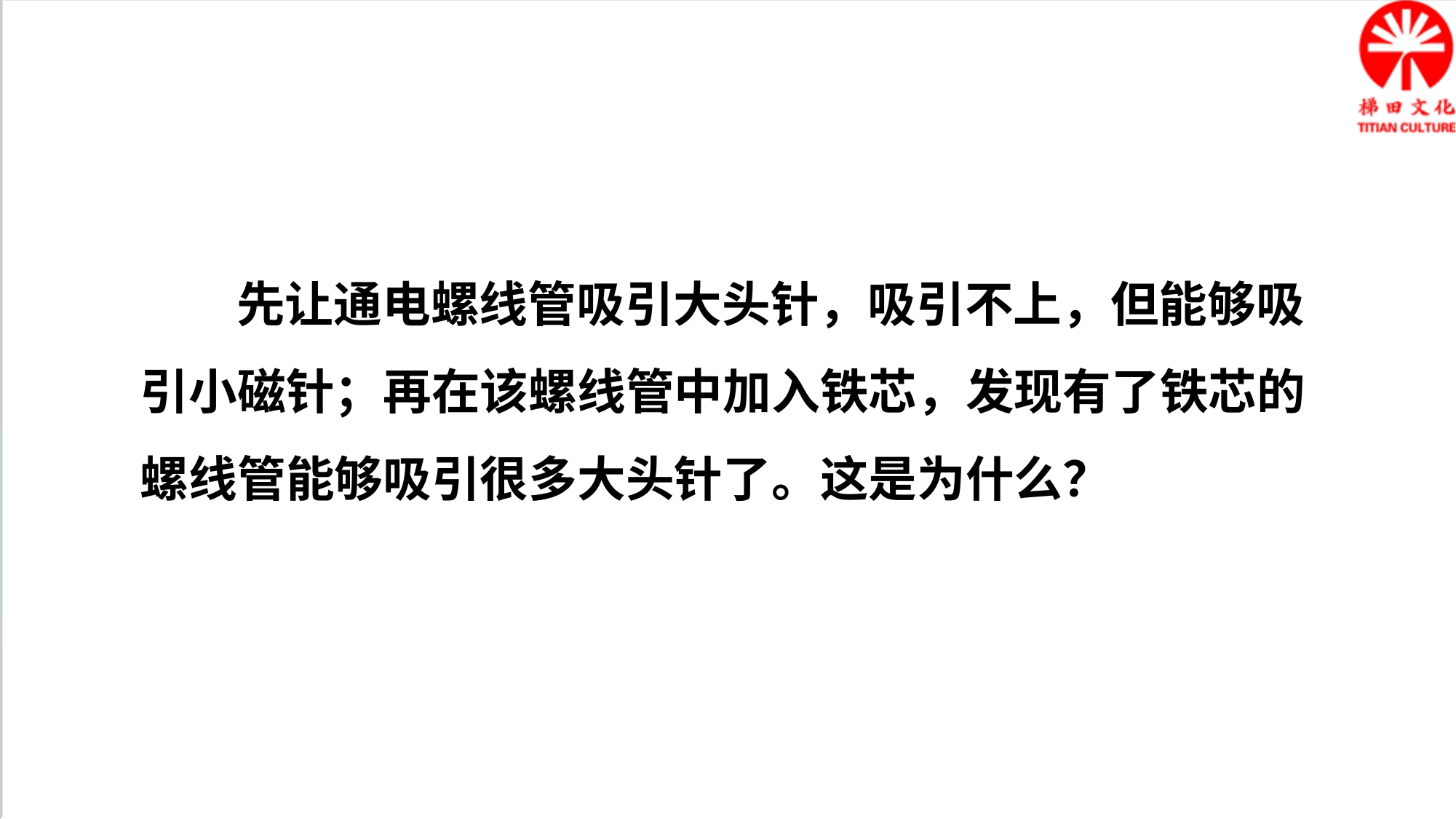

先让通电螺线管吸引大头针，吸引不上，但能够吸引小磁针；再在该螺线管中加入铁芯，发现有了铁芯的螺线管能够吸引很多大头针了。这是为什么？